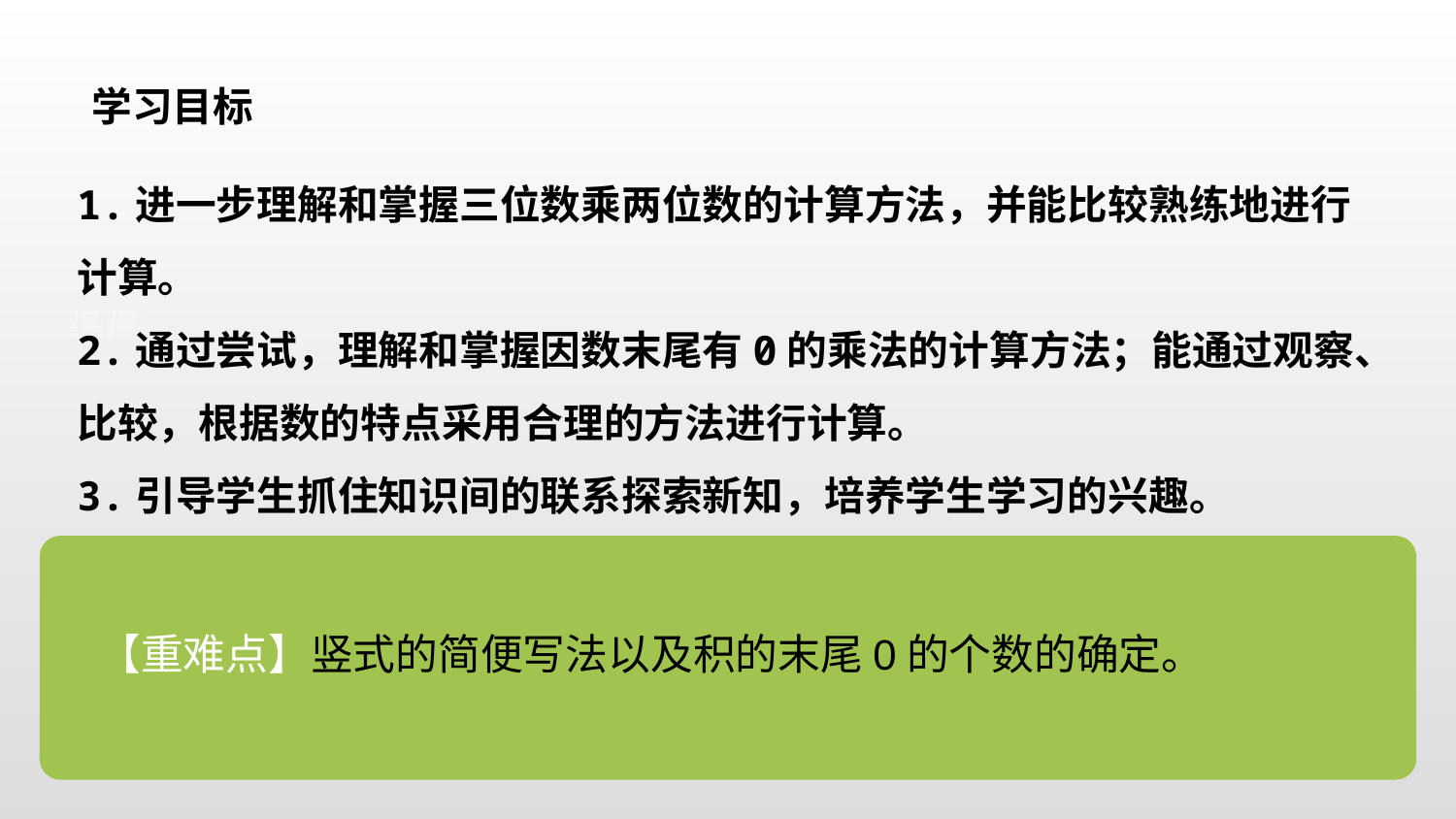

学习目标
1.进一步理解和掌握三位数乘两位数的计算方法，并能比较熟练地进行计算。
2.通过尝试，理解和掌握因数末尾有0的乘法的计算方法；能通过观察、比较，根据数的特点采用合理的方法进行计算。 
3.引导学生抓住知识间的联系探索新知，培养学生学习的兴趣。

【重难点】竖式的简便写法以及积的末尾0的个数的确定。